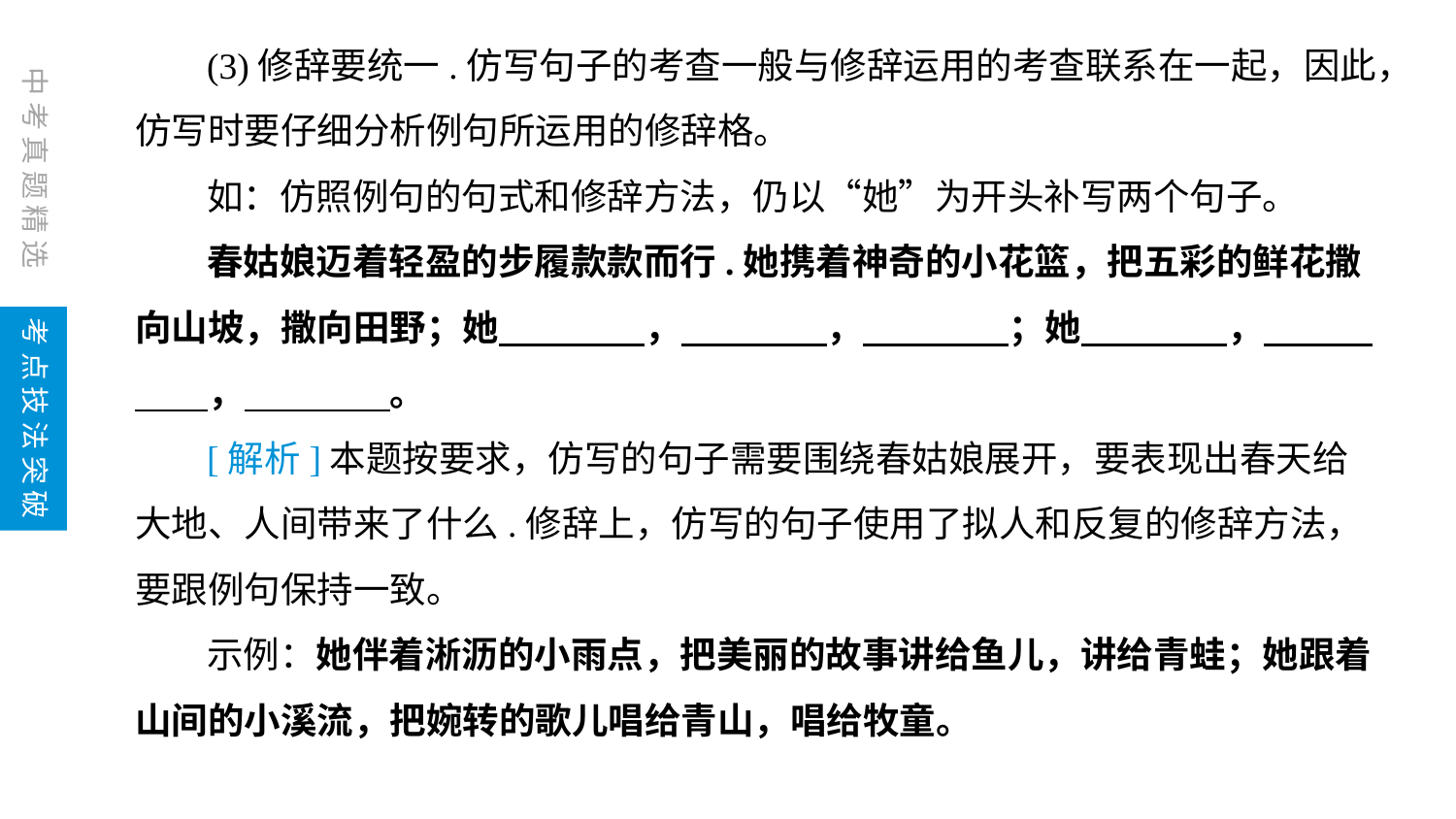

(3)修辞要统一.仿写句子的考查一般与修辞运用的考查联系在一起，因此，仿写时要仔细分析例句所运用的修辞格。
如：仿照例句的句式和修辞方法，仍以“她”为开头补写两个句子。
春姑娘迈着轻盈的步履款款而行.她携着神奇的小花篮，把五彩的鲜花撒向山坡，撒向田野；她　　　　，　　　　，　　　　；她　　　　，　　　　　，　　　　。
[解析]本题按要求，仿写的句子需要围绕春姑娘展开，要表现出春天给大地、人间带来了什么.修辞上，仿写的句子使用了拟人和反复的修辞方法，要跟例句保持一致。
示例：她伴着淅沥的小雨点，把美丽的故事讲给鱼儿，讲给青蛙；她跟着山间的小溪流，把婉转的歌儿唱给青山，唱给牧童。